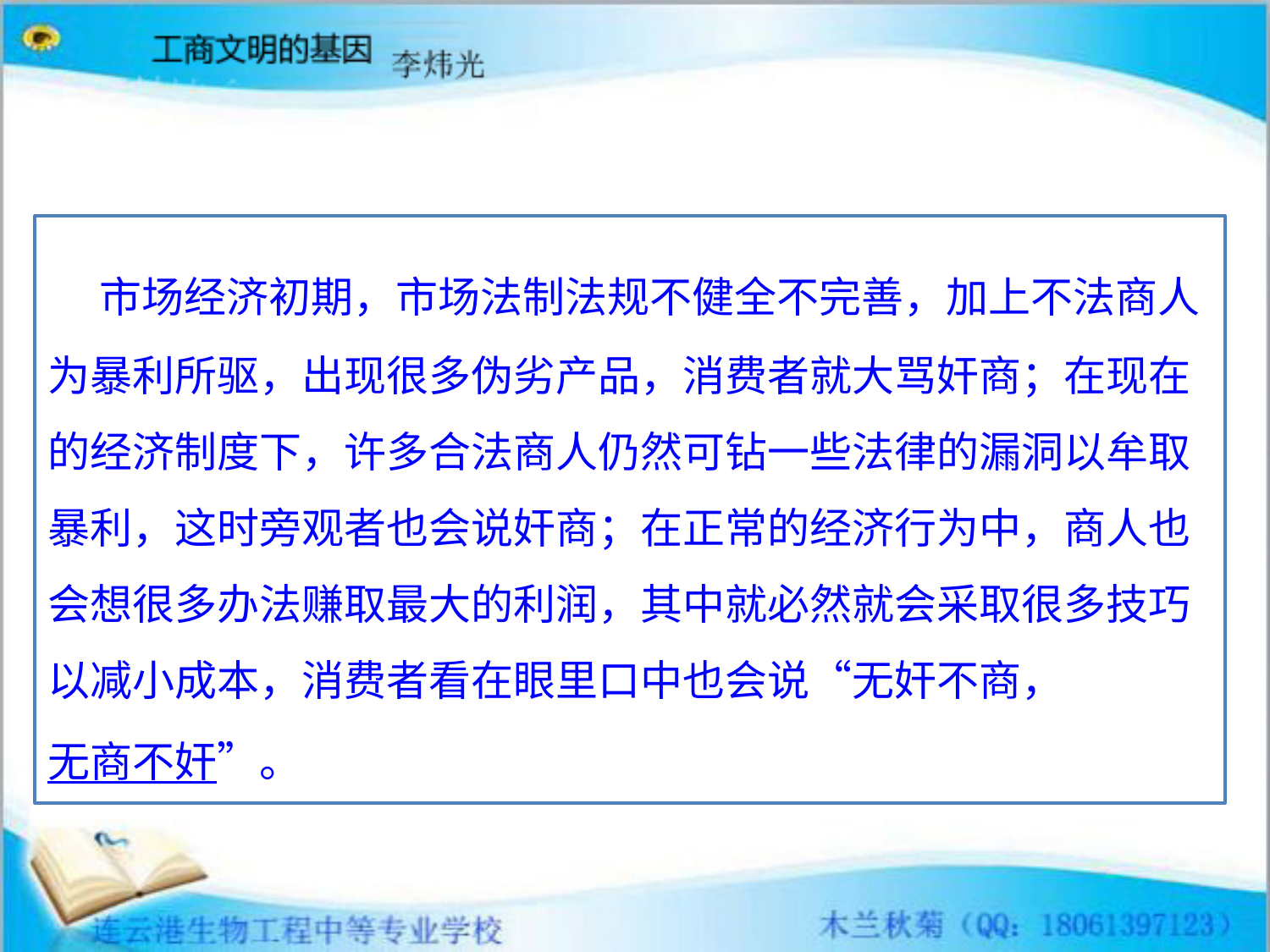

市场经济初期，市场法制法规不健全不完善，加上不法商人为暴利所驱，出现很多伪劣产品，消费者就大骂奸商；在现在的经济制度下，许多合法商人仍然可钻一些法律的漏洞以牟取暴利，这时旁观者也会说奸商；在正常的经济行为中，商人也会想很多办法赚取最大的利润，其中就必然就会采取很多技巧以减小成本，消费者看在眼里口中也会说“无奸不商，无商不奸”。